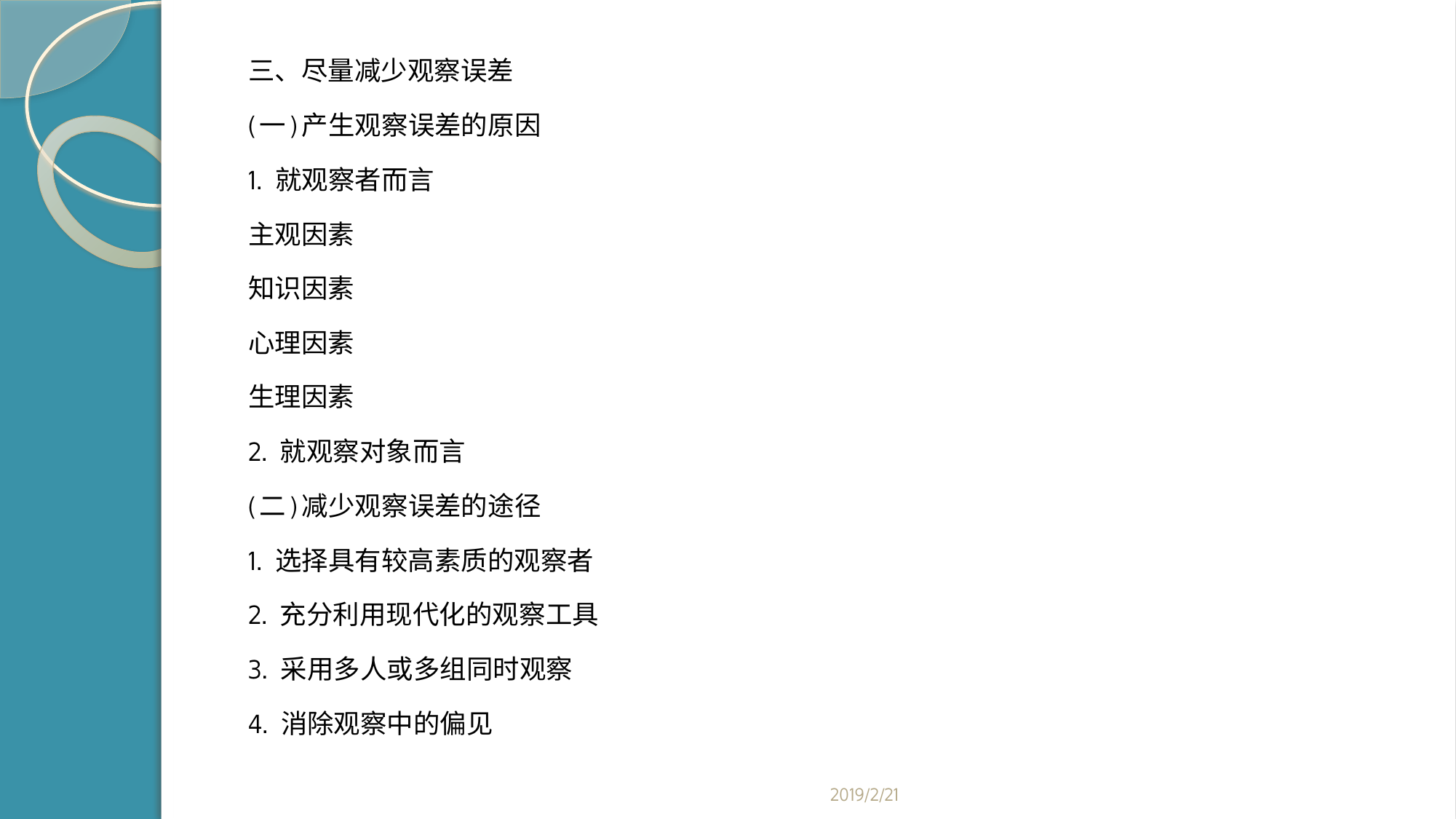

#
三、尽量减少观察误差
(一)产生观察误差的原因
1. 就观察者而言
主观因素
知识因素
心理因素
生理因素
2. 就观察对象而言
(二)减少观察误差的途径
1. 选择具有较高素质的观察者
2. 充分利用现代化的观察工具
3. 采用多人或多组同时观察
4. 消除观察中的偏见

2019/2/21